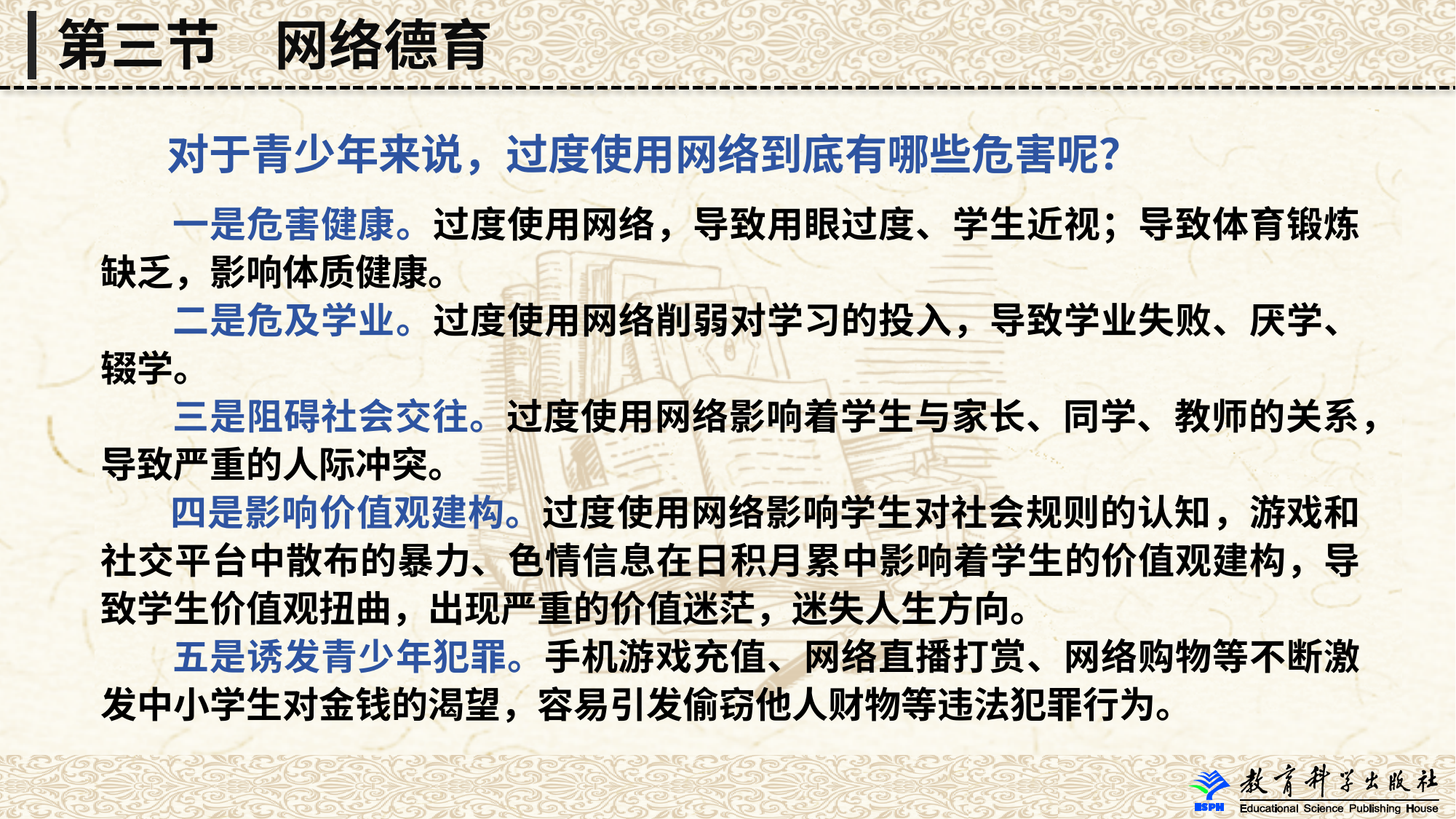

第三节　网络德育
       对于青少年来说，过度使用网络到底有哪些危害呢？

       一是危害健康。过度使用网络，导致用眼过度、学生近视；导致体育锻炼缺乏，影响体质健康。
       二是危及学业。过度使用网络削弱对学习的投入，导致学业失败、厌学、辍学。
       三是阻碍社会交往。过度使用网络影响着学生与家长、同学、教师的关系，导致严重的人际冲突。
       四是影响价值观建构。过度使用网络影响学生对社会规则的认知，游戏和社交平台中散布的暴力、色情信息在日积月累中影响着学生的价值观建构，导致学生价值观扭曲，出现严重的价值迷茫，迷失人生方向。
       五是诱发青少年犯罪。手机游戏充值、网络直播打赏、网络购物等不断激发中小学生对金钱的渴望，容易引发偷窃他人财物等违法犯罪行为。